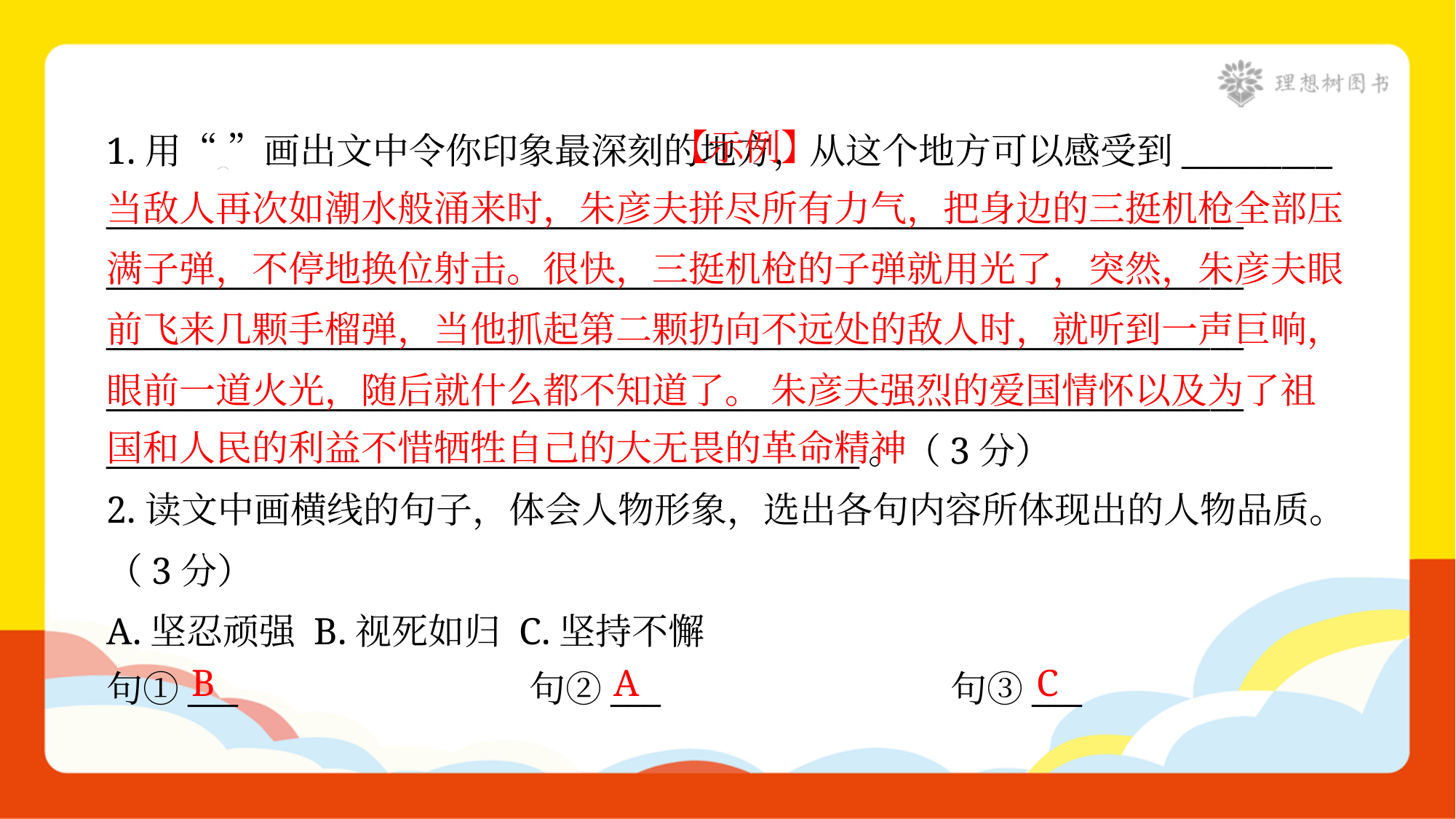

【示例】
当敌人再次如潮水般涌来时，朱彦夫拼尽所有力气，把身边的三挺机枪全部压
满子弹，不停地换位射击。很快，三挺机枪的子弹就用光了，突然，朱彦夫眼
前飞来几颗手榴弹，当他抓起第二颗扔向不远处的敌人时，就听到一声巨响，
眼前一道火光，随后就什么都不知道了。 朱彦夫强烈的爱国情怀以及为了祖
国和人民的利益不惜牺牲自己的大无畏的革命精神
1.用“ ”画出文中令你印象最深刻的地方，从这个地方可以感受到_________
____________________________________________________________________
____________________________________________________________________
____________________________________________________________________
____________________________________________________________________
_____________________________________________。（3分）
2.读文中画横线的句子，体会人物形象，选出各句内容所体现出的人物品质。
（3分）
A.坚忍顽强 B.视死如归 C.坚持不懈
句①___	句②___	句③___
B
A
C